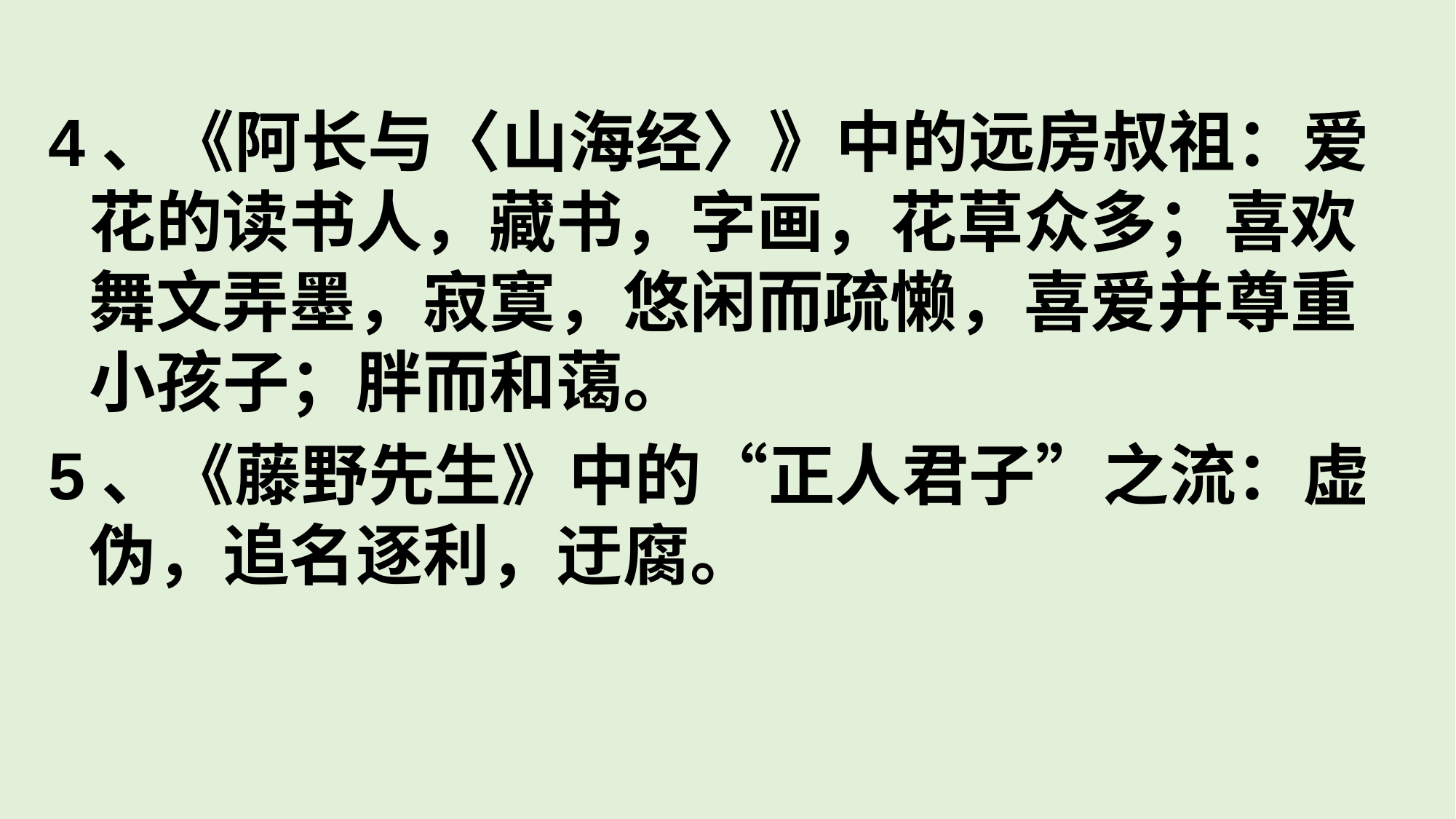

#
4、《阿长与〈山海经〉》中的远房叔祖：爱花的读书人，藏书，字画，花草众多；喜欢舞文弄墨，寂寞，悠闲而疏懒，喜爱并尊重小孩子；胖而和蔼。
5、《藤野先生》中的“正人君子”之流：虚伪，追名逐利，迂腐。